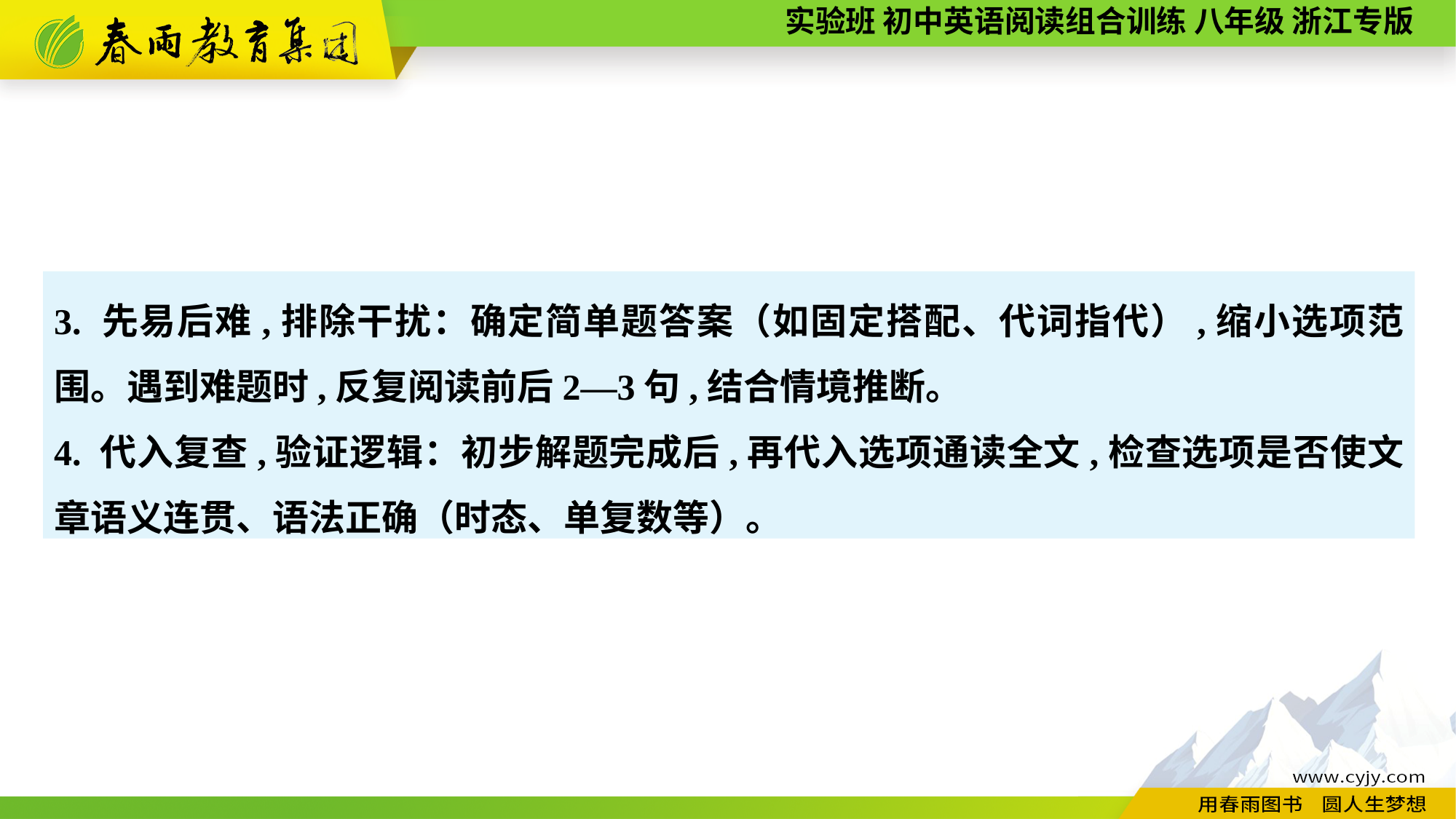

3. 先易后难,排除干扰：确定简单题答案（如固定搭配、代词指代）,缩小选项范围。遇到难题时,反复阅读前后2—3句,结合情境推断。
4. 代入复查,验证逻辑：初步解题完成后,再代入选项通读全文,检查选项是否使文章语义连贯、语法正确（时态、单复数等）。